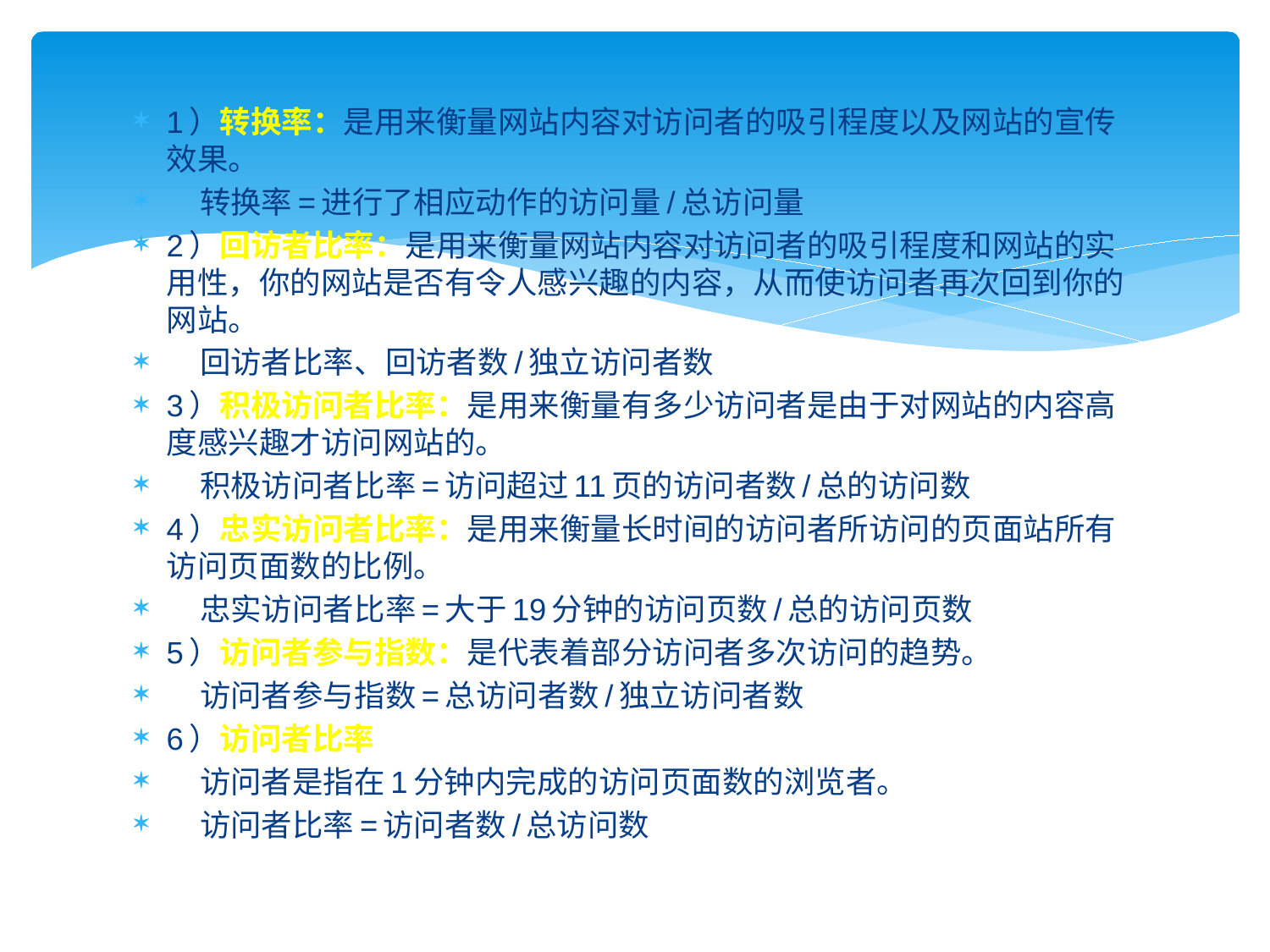

1）转换率：是用来衡量网站内容对访问者的吸引程度以及网站的宣传效果。
    转换率=进行了相应动作的访问量/总访问量
2）回访者比率：是用来衡量网站内容对访问者的吸引程度和网站的实用性，你的网站是否有令人感兴趣的内容，从而使访问者再次回到你的网站。
    回访者比率、回访者数/独立访问者数
3）积极访问者比率：是用来衡量有多少访问者是由于对网站的内容高度感兴趣才访问网站的。
    积极访问者比率=访问超过11页的访问者数/总的访问数
4）忠实访问者比率：是用来衡量长时间的访问者所访问的页面站所有访问页面数的比例。
    忠实访问者比率=大于19分钟的访问页数/总的访问页数
5）访问者参与指数：是代表着部分访问者多次访问的趋势。
    访问者参与指数=总访问者数/独立访问者数
6）访问者比率
    访问者是指在1分钟内完成的访问页面数的浏览者。
    访问者比率=访问者数/总访问数